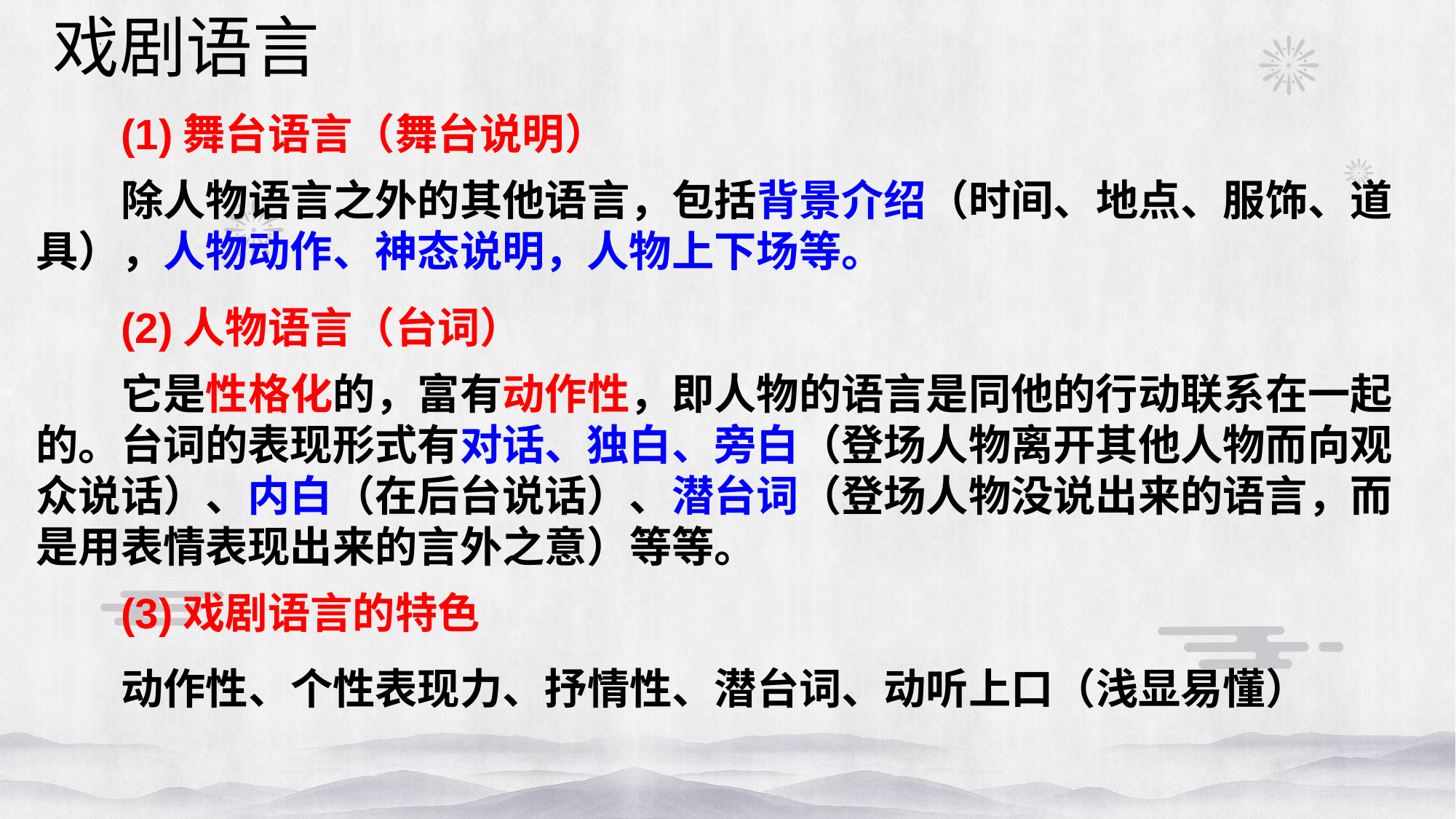

戏剧语言
(1)舞台语言（舞台说明）
除人物语言之外的其他语言，包括背景介绍（时间、地点、服饰、道具），人物动作、神态说明，人物上下场等。
(2)人物语言（台词）
它是性格化的，富有动作性，即人物的语言是同他的行动联系在一起的。台词的表现形式有对话、独白、旁白（登场人物离开其他人物而向观众说话）、内白（在后台说话）、潜台词（登场人物没说出来的语言，而是用表情表现出来的言外之意）等等。
(3)戏剧语言的特色
动作性、个性表现力、抒情性、潜台词、动听上口（浅显易懂）